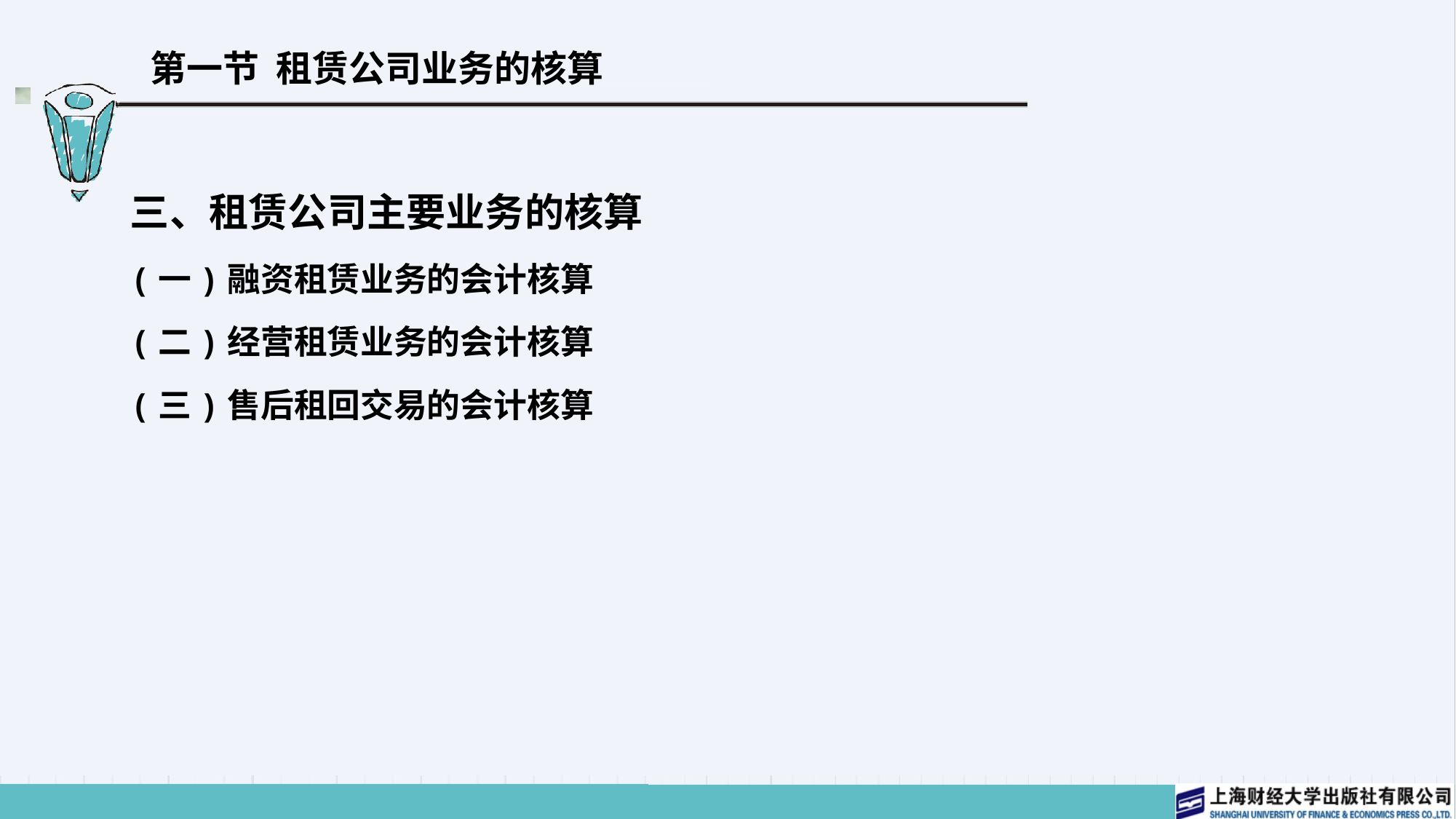

# 第一节  租赁公司业务的核算
三、租赁公司主要业务的核算
(一)融资租赁业务的会计核算
(二)经营租赁业务的会计核算
(三)售后租回交易的会计核算